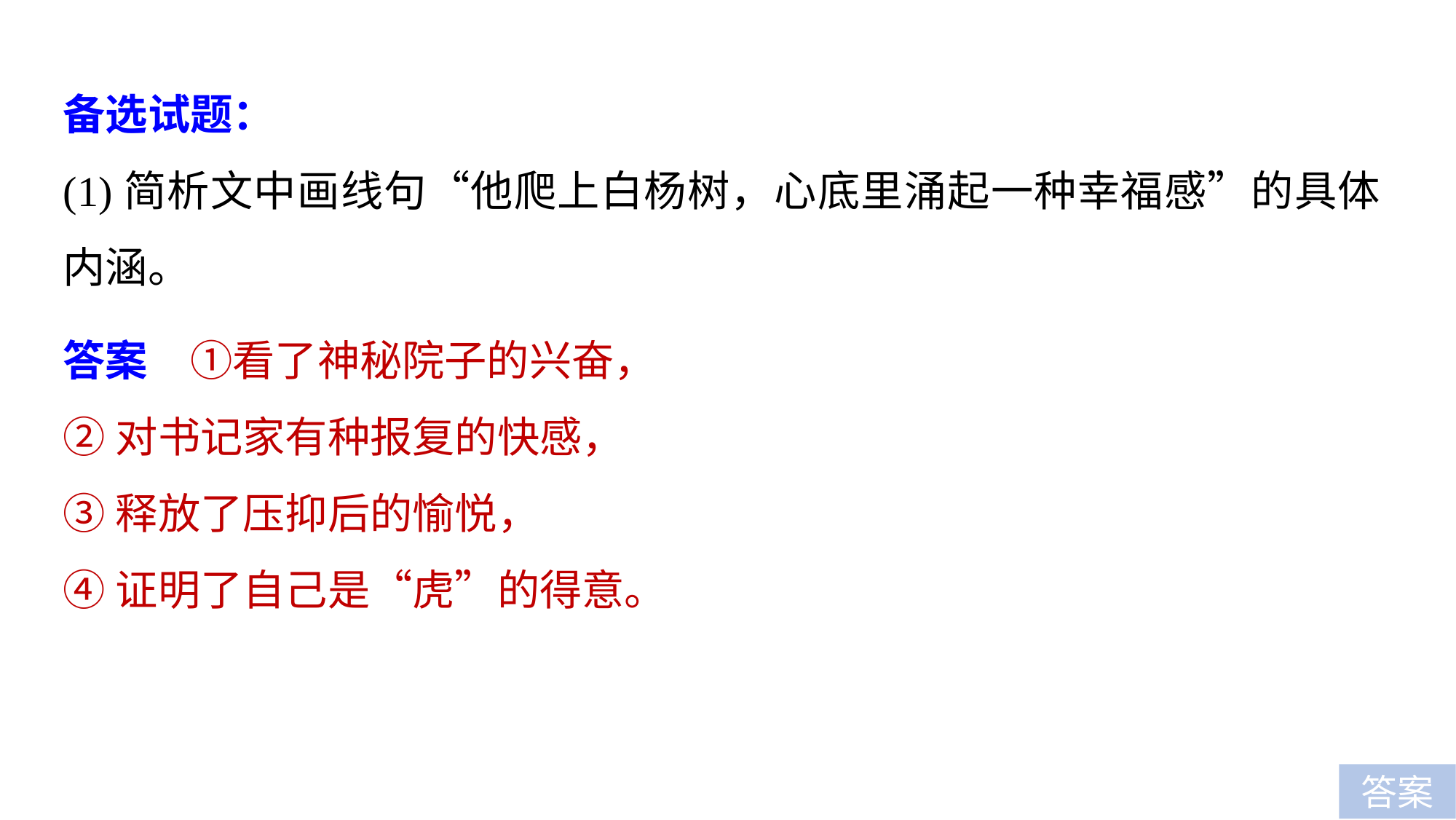

备选试题：
(1)简析文中画线句“他爬上白杨树，心底里涌起一种幸福感”的具体内涵。
答案　①看了神秘院子的兴奋，
②对书记家有种报复的快感，
③释放了压抑后的愉悦，
④证明了自己是“虎”的得意。
答案